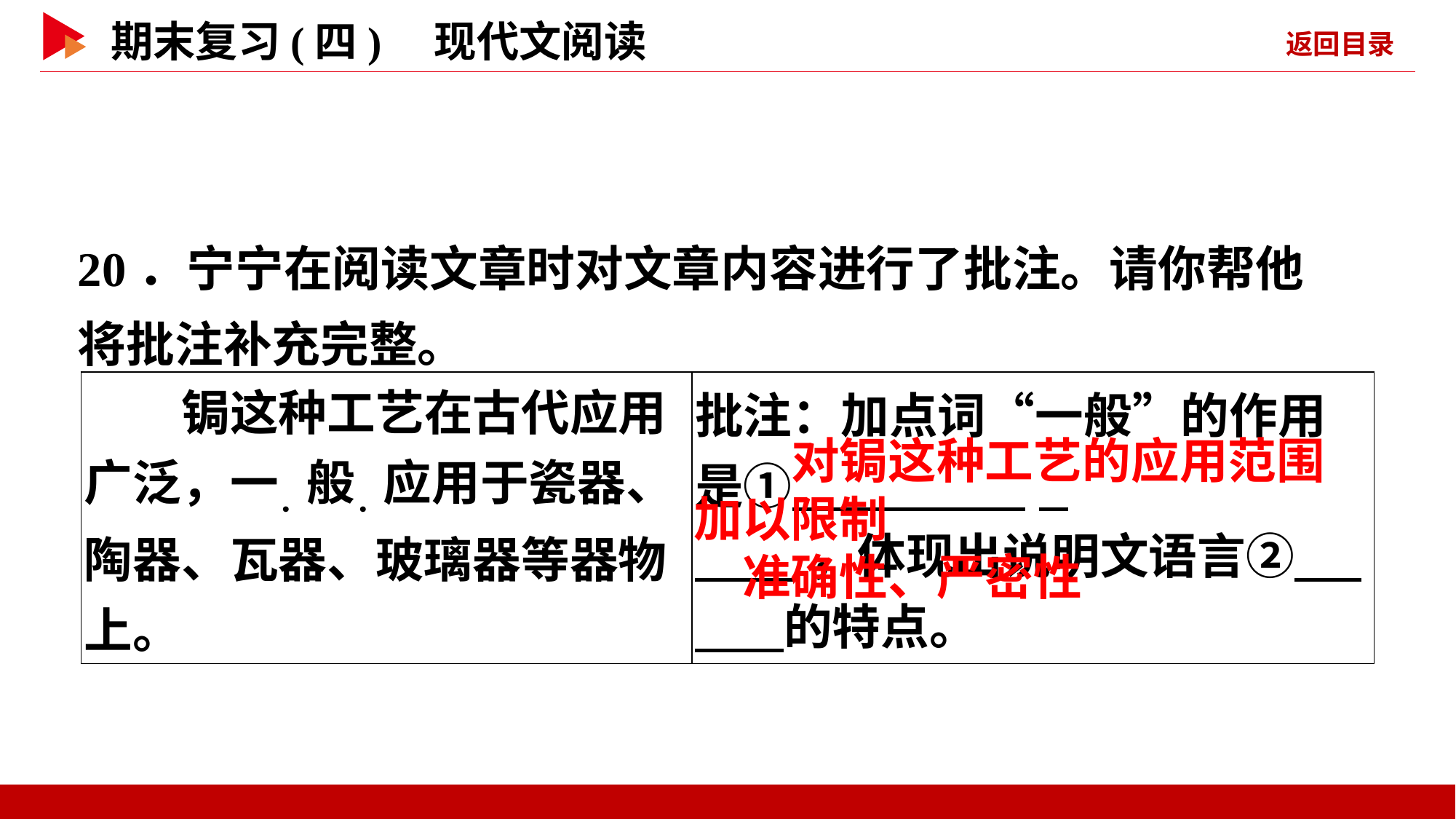

20．宁宁在阅读文章时对文章内容进行了批注。请你帮他将批注补充完整。
| 锔这种工艺在古代应用广泛，一．般．应用于瓷器、陶器、瓦器、玻璃器等器物上。 | 批注：加点词“一般”的作用是① \_ ，体现出说明文语言② 的特点。 |
| --- | --- |
对锔这种工艺的应用范围
加以限制
准确性、严密性